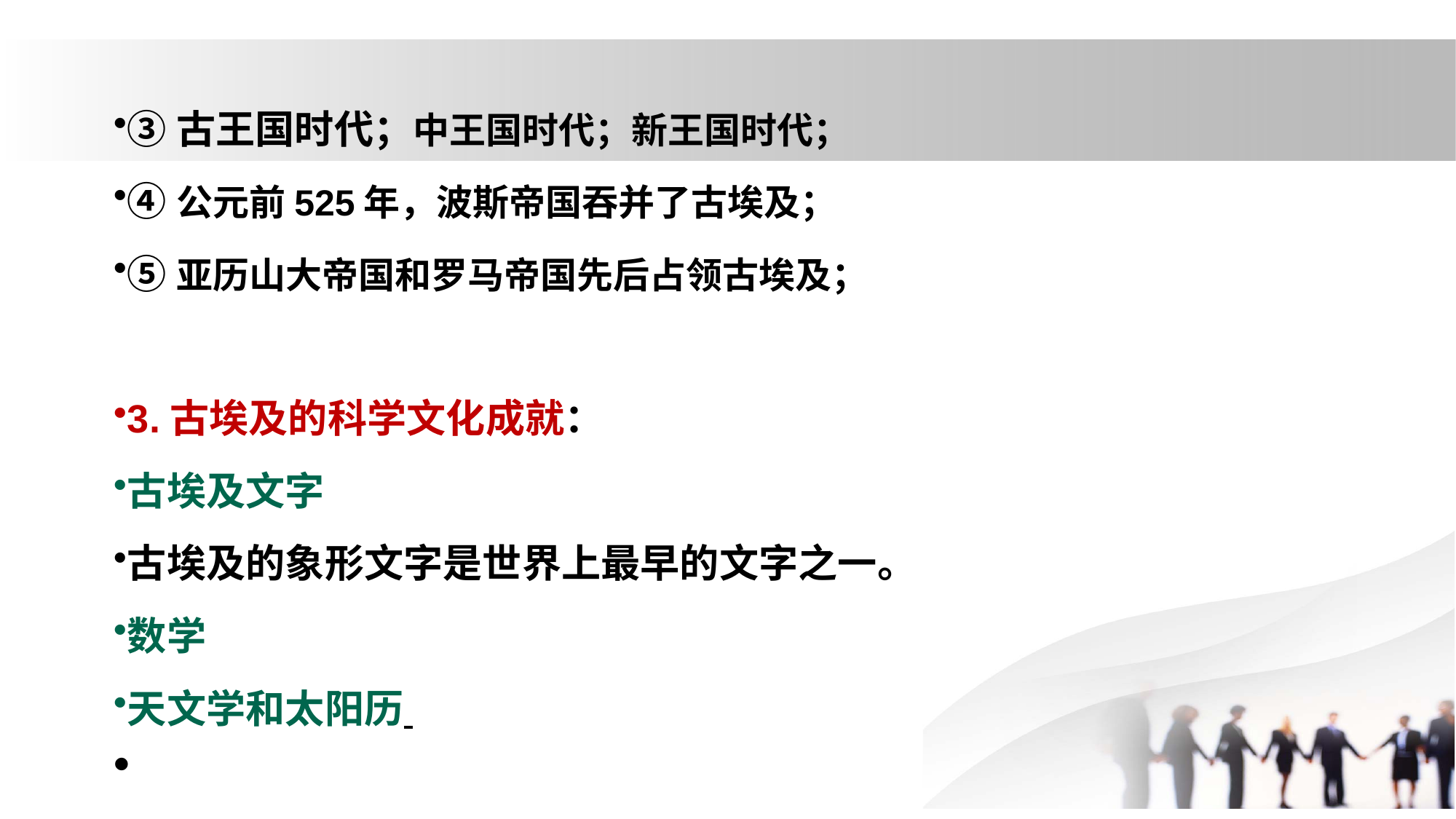

③古王国时代；中王国时代；新王国时代；
④公元前525年，波斯帝国吞并了古埃及；
⑤亚历山大帝国和罗马帝国先后占领古埃及；

3.古埃及的科学文化成就：
古埃及文字
古埃及的象形文字是世界上最早的文字之一。
数学
天文学和太阳历